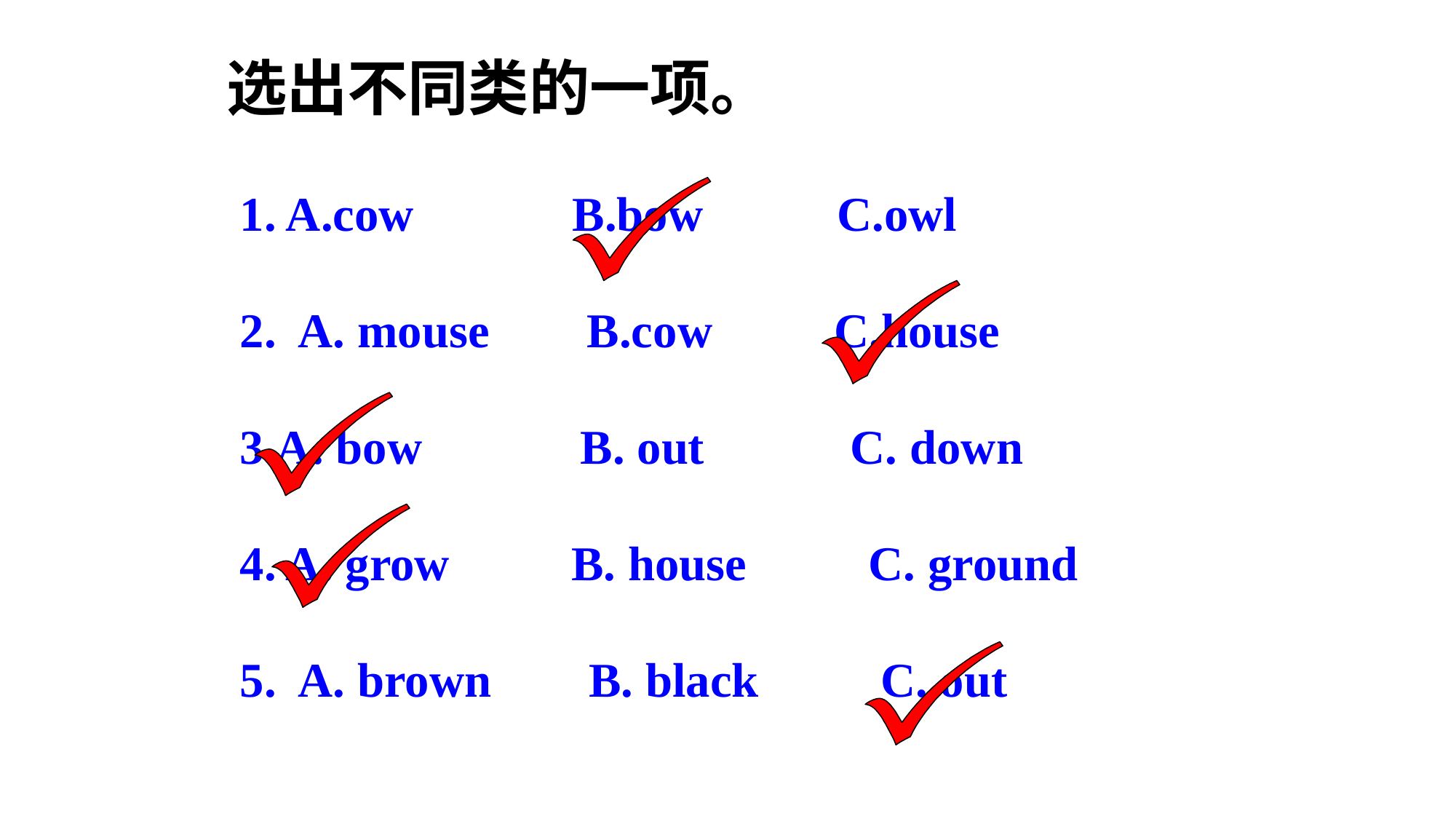

选出不同类的一项。
1. A.cow             B.bow           C.owl

2.  A. mouse        B.cow          C.house

3.A. bow             B. out            C. down

4. A. grow          B. house          C. ground

5.  A. brown        B. black          C. out